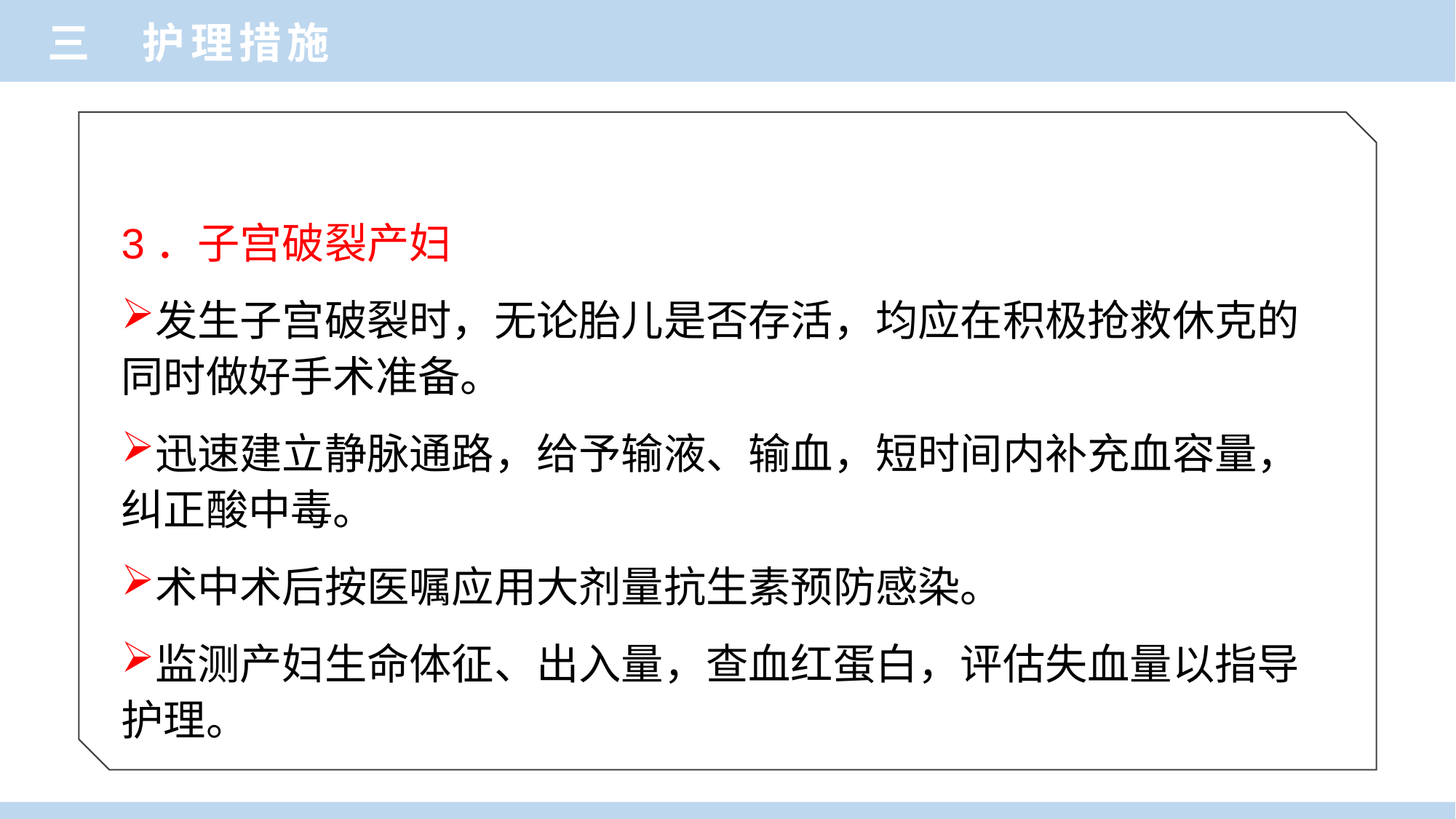

三   护理措施

3．子宫破裂产妇
发生子宫破裂时，无论胎儿是否存活，均应在积极抢救休克的同时做好手术准备。
迅速建立静脉通路，给予输液、输血，短时间内补充血容量，纠正酸中毒。
术中术后按医嘱应用大剂量抗生素预防感染。
监测产妇生命体征、出入量，查血红蛋白，评估失血量以指导护理。